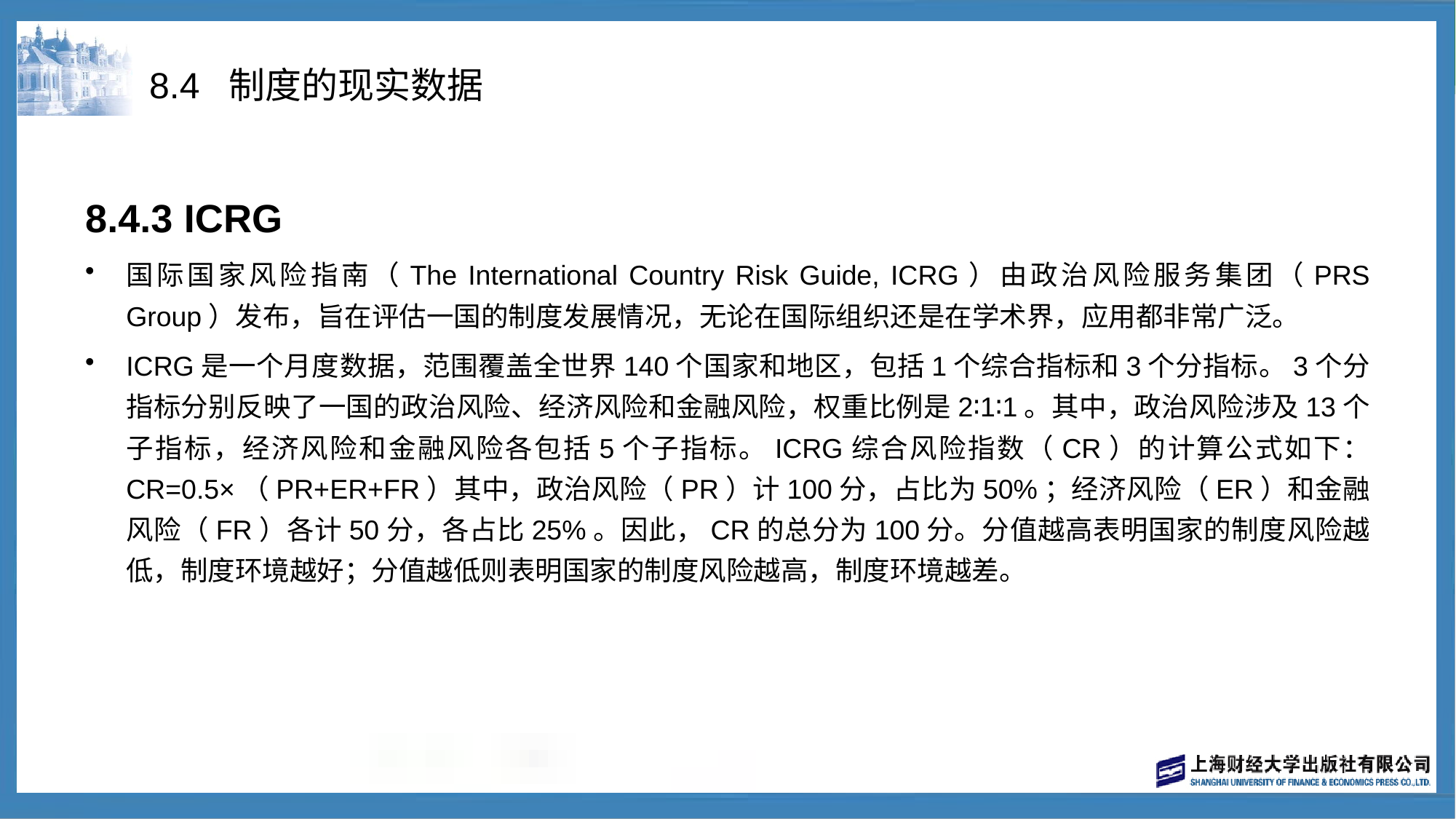

# 8.4  制度的现实数据
8.4.3 ICRG
国际国家风险指南（The International Country Risk Guide, ICRG）由政治风险服务集团（PRS Group）发布，旨在评估一国的制度发展情况，无论在国际组织还是在学术界，应用都非常广泛。
ICRG是一个月度数据，范围覆盖全世界140个国家和地区，包括1个综合指标和3个分指标。3个分指标分别反映了一国的政治风险、经济风险和金融风险，权重比例是2∶1∶1。其中，政治风险涉及13个子指标，经济风险和金融风险各包括5个子指标。ICRG综合风险指数（CR）的计算公式如下： CR=0.5×（PR+ER+FR）其中，政治风险（PR）计100分，占比为50%；经济风险（ER）和金融风险（FR）各计50分，各占比25%。因此，CR的总分为100分。分值越高表明国家的制度风险越低，制度环境越好；分值越低则表明国家的制度风险越高，制度环境越差。